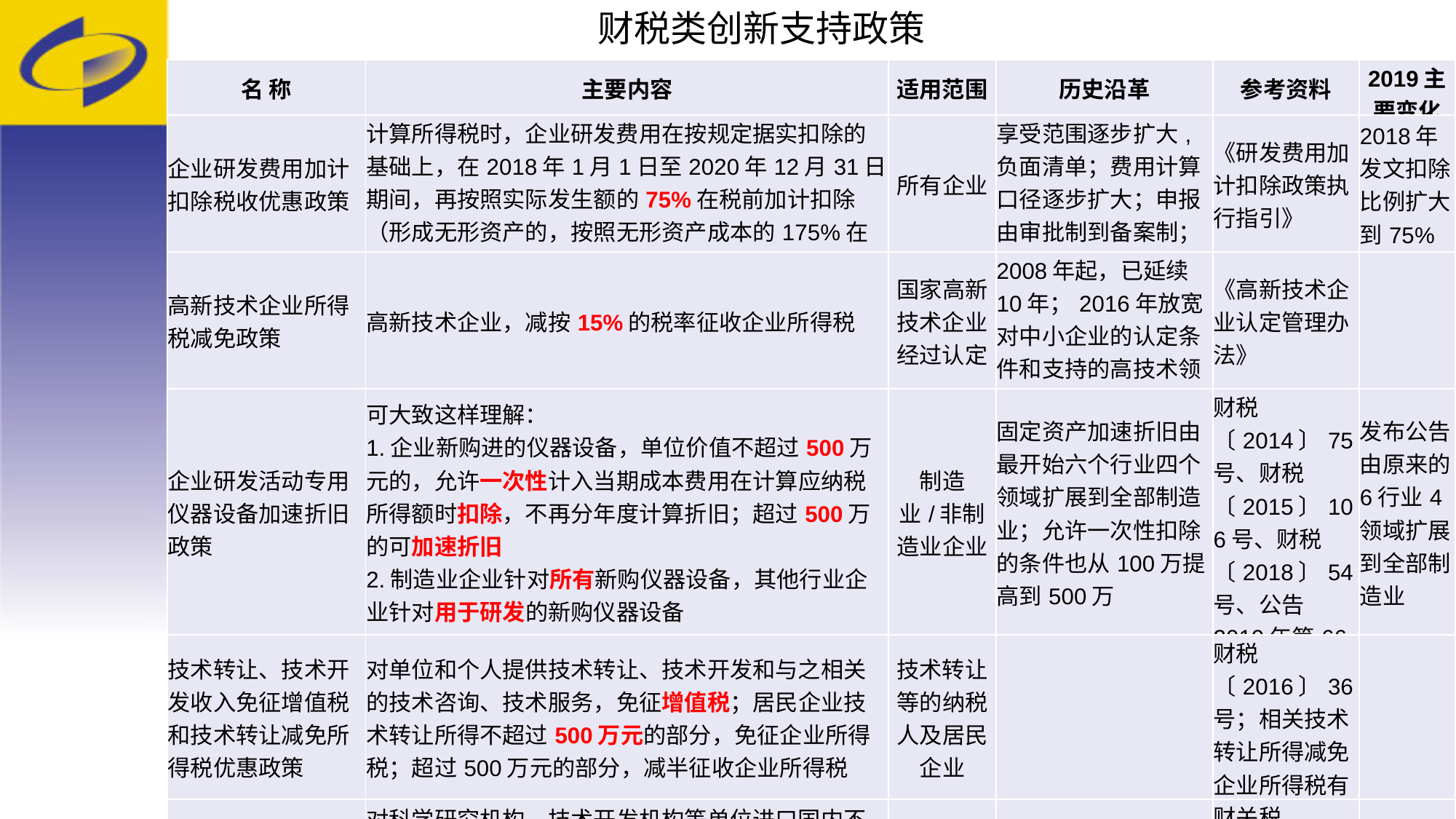

财税类创新支持政策
| 名 称 | 主要内容 | 适用范围 | 历史沿革 | 参考资料 | 2019主要变化 |
| --- | --- | --- | --- | --- | --- |
| 企业研发费用加计扣除税收优惠政策 | 计算所得税时，企业研发费用在按规定据实扣除的基础上，在2018年1月1日至2020年12月31日期间，再按照实际发生额的75%在税前加计扣除（形成无形资产的，按照无形资产成本的175%在税前摊销） | 所有企业 | 享受范围逐步扩大,负面清单；费用计算口径逐步扩大；申报由审批制到备案制；有效期到2020年 | 《研发费用加计扣除政策执行指引》 | 2018年发文扣除比例扩大到75% |
| 高新技术企业所得税减免政策 | 高新技术企业，减按15%的税率征收企业所得税 | 国家高新技术企业经过认定 | 2008年起，已延续10年；2016年放宽对中小企业的认定条件和支持的高技术领域 | 《高新技术企业认定管理办法》 |  |
| 企业研发活动专用仪器设备加速折旧政策 | 可大致这样理解： 1.企业新购进的仪器设备，单位价值不超过500万元的，允许一次性计入当期成本费用在计算应纳税所得额时扣除，不再分年度计算折旧；超过500万的可加速折旧 2.制造业企业针对所有新购仪器设备，其他行业企业针对用于研发的新购仪器设备 | 制造业/非制造业企业 | 固定资产加速折旧由最开始六个行业四个领域扩展到全部制造业；允许一次性扣除的条件也从100万提高到500万 | 财税〔2014〕75号、财税〔2015〕106号、财税〔2018〕54号、公告2019年第66号 | 发布公告由原来的6行业4领域扩展到全部制造业 |
| 技术转让、技术开发收入免征增值税和技术转让减免所得税优惠政策 | 对单位和个人提供技术转让、技术开发和与之相关的技术咨询、技术服务，免征增值税；居民企业技术转让所得不超过500万元的部分，免征企业所得税；超过500万元的部分，减半征收企业所得税 | 技术转让等的纳税人及居民企业 |  | 财税〔2016〕36号；相关技术转让所得减免企业所得税有关问题公告 |  |
| 科技创新进口税收政策 | 对科学研究机构、技术开发机构等单位进口国内不能生产或性能不能满足需求的科学研究、科技开发用品，免征进口关税和进口环节增值税、消费税（免税清单） | 各类院校、机构 | 2016年到2020年有效期 | 财关税〔2016〕70号、财关税〔2016〕72号 |  |
34